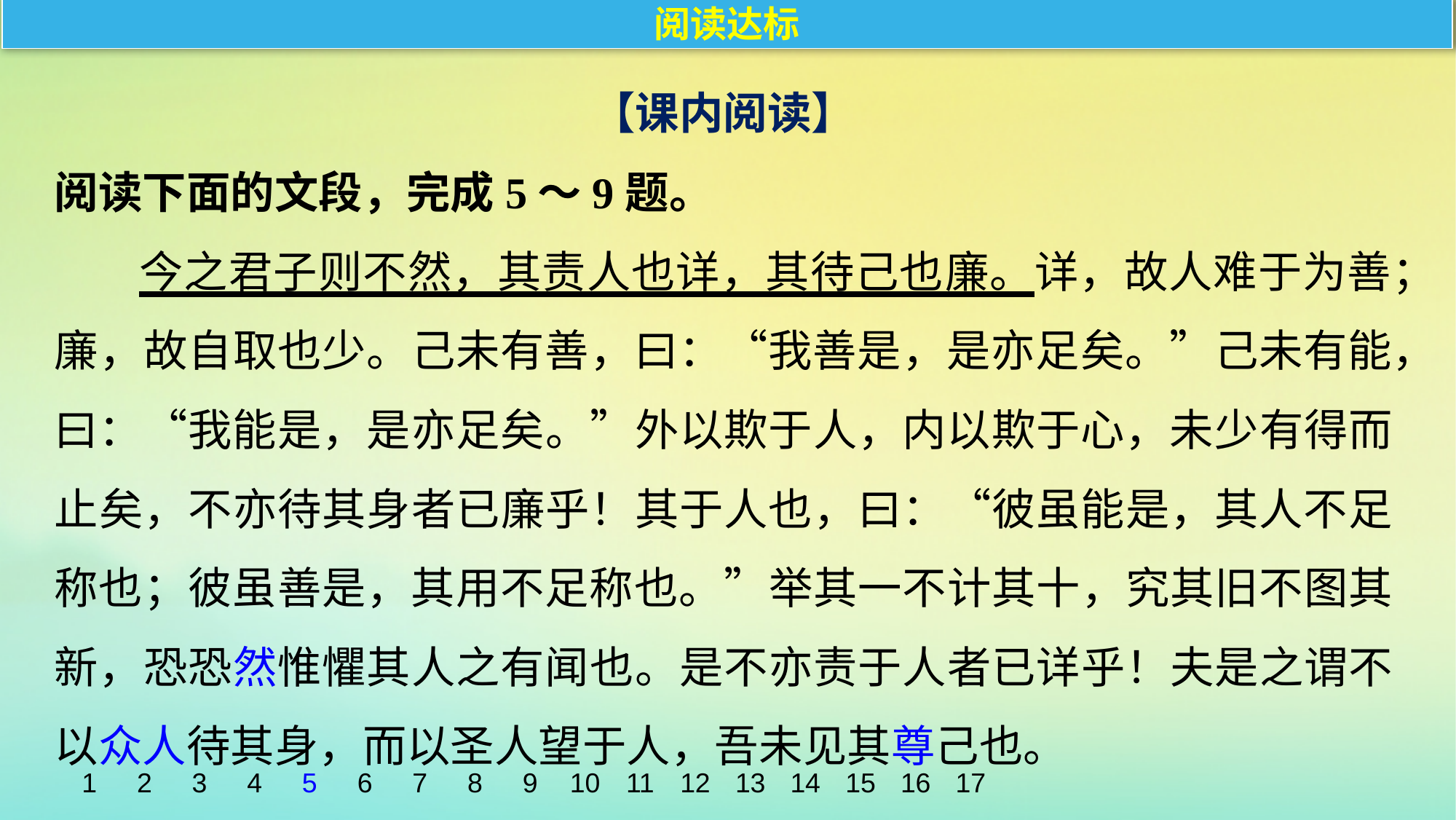

阅读达标
【课内阅读】
阅读下面的文段，完成5～9题。
今之君子则不然，其责人也详，其待己也廉。详，故人难于为善；廉，故自取也少。己未有善，曰：“我善是，是亦足矣。”己未有能，曰：“我能是，是亦足矣。”外以欺于人，内以欺于心，未少有得而止矣，不亦待其身者已廉乎！其于人也，曰：“彼虽能是，其人不足称也；彼虽善是，其用不足称也。”举其一不计其十，究其旧不图其新，恐恐然惟懼其人之有闻也。是不亦责于人者已详乎！夫是之谓不以众人待其身，而以圣人望于人，吾未见其尊己也。
1
2
3
4
5
6
7
8
9
10
11
12
13
14
15
16
17